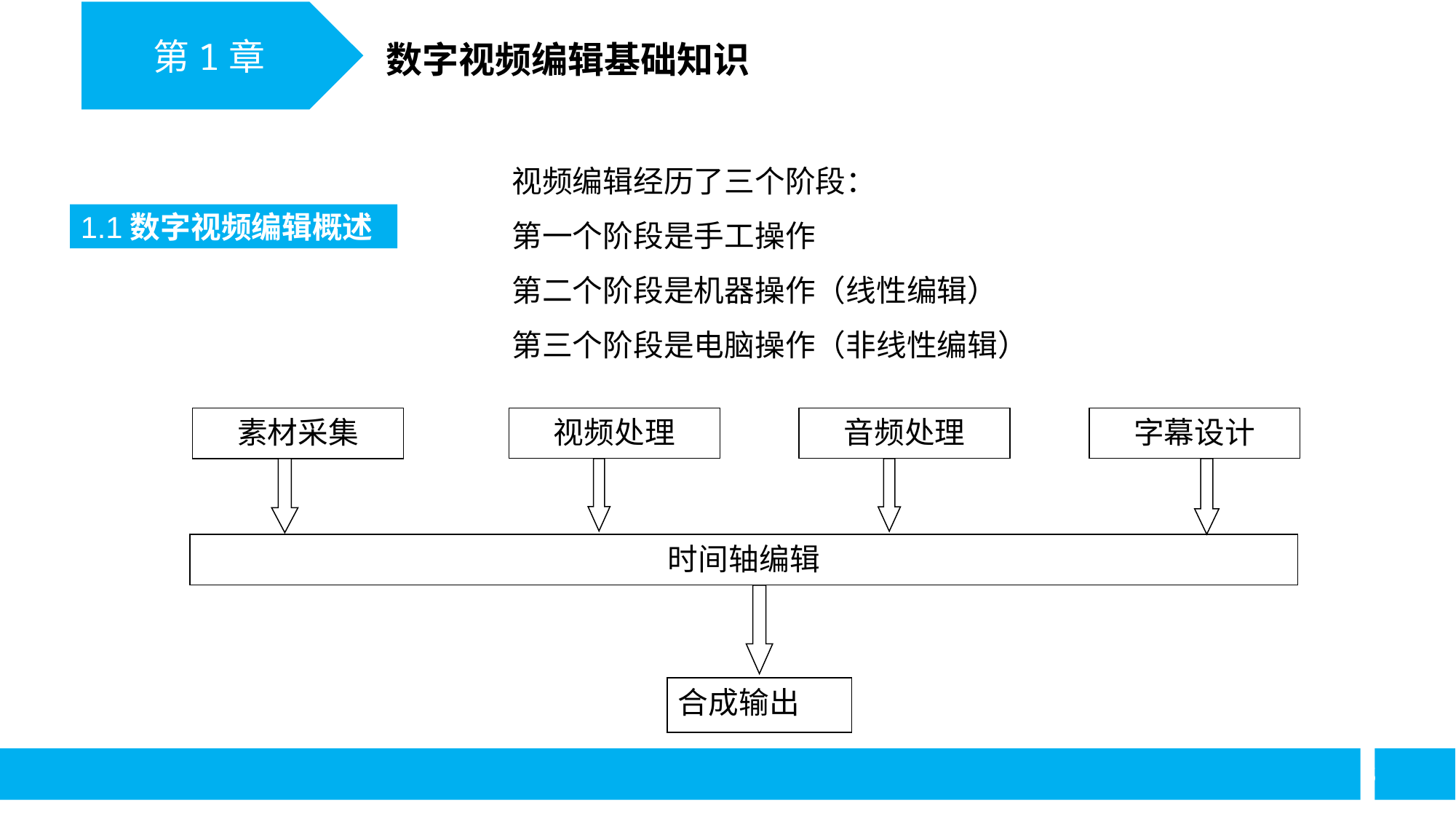

第1章
数字视频编辑基础知识
视频编辑经历了三个阶段：
第一个阶段是手工操作
第二个阶段是机器操作（线性编辑）
第三个阶段是电脑操作（非线性编辑）
1.1数字视频编辑概述

素材采集
视频处理

音频处理

字幕设计

时间轴编辑

合成输出